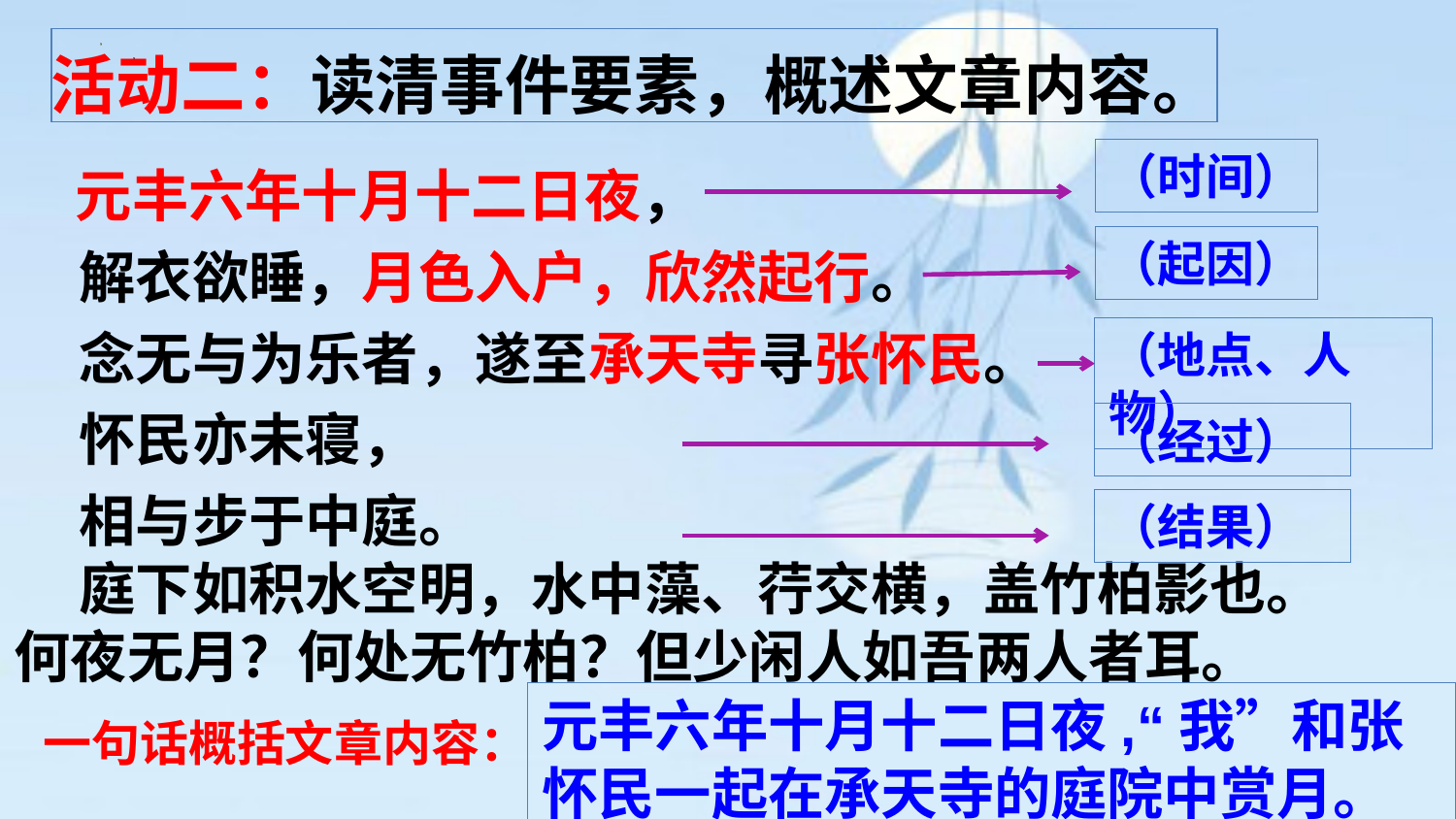

活动二：读清事件要素，概述文章内容。
    元丰六年十月十二日夜，
    解衣欲睡，月色入户，欣然起行。
    念无与为乐者，遂至承天寺寻张怀民。
    怀民亦未寝，
    相与步于中庭。
    庭下如积水空明，水中藻、荇交横，盖竹柏影也。   何夜无月？何处无竹柏？但少闲人如吾两人者耳。
（时间）
（起因）
（地点、人物）
（经过）
（结果）
元丰六年十月十二日夜,“我”和张怀民一起在承天寺的庭院中赏月。
一句话概括文章内容：